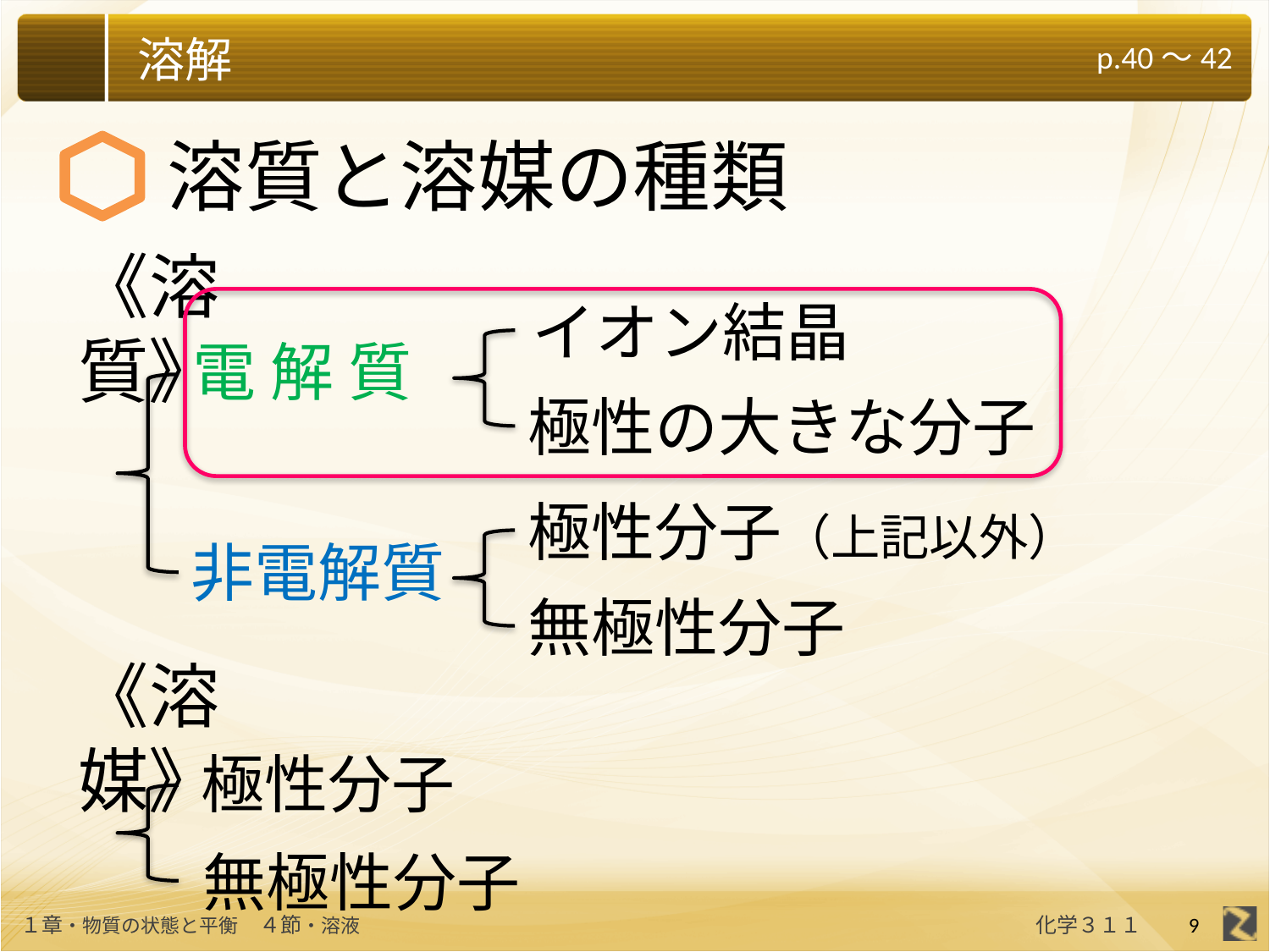

溶質と溶媒の種類

《溶質》
イオン結晶

電 解 質

極性の大きな分子
極性分子（上記以外）
非電解質

無極性分子
《溶媒》
極性分子

無極性分子